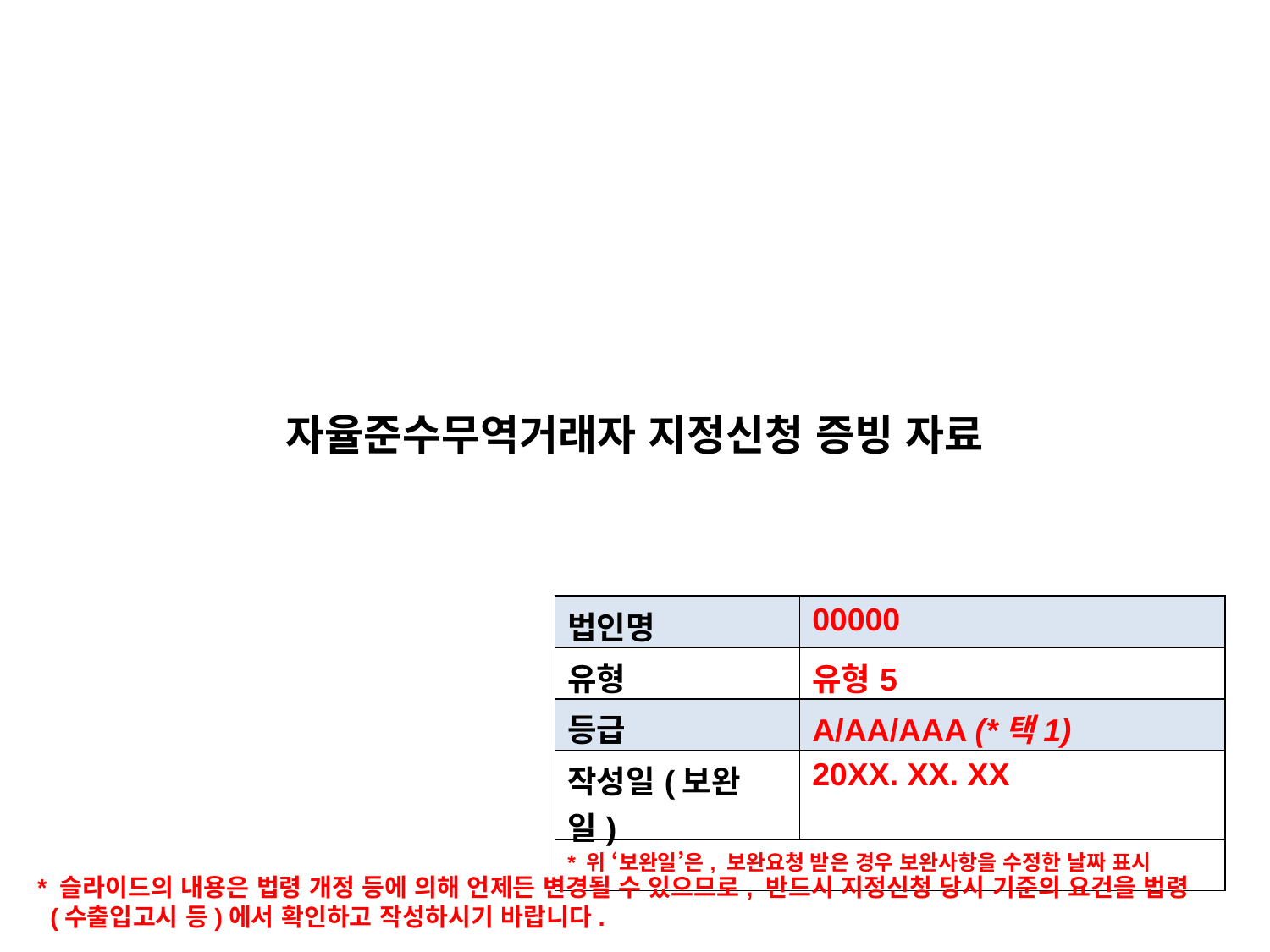

자율준수무역거래자 지정신청 증빙 자료
| 법인명 | 00000 |
| --- | --- |
| 유형 | 유형5 |
| 등급 | A/AA/AAA (\*택1) |
| 작성일(보완일) | 20XX. XX. XX |
| \* 위 ‘보완일’은, 보완요청 받은 경우 보완사항을 수정한 날짜 표시 |  |
* 슬라이드의 내용은 법령 개정 등에 의해 언제든 변경될 수 있으므로, 반드시 지정신청 당시 기준의 요건을 법령(수출입고시 등)에서 확인하고 작성하시기 바랍니다.